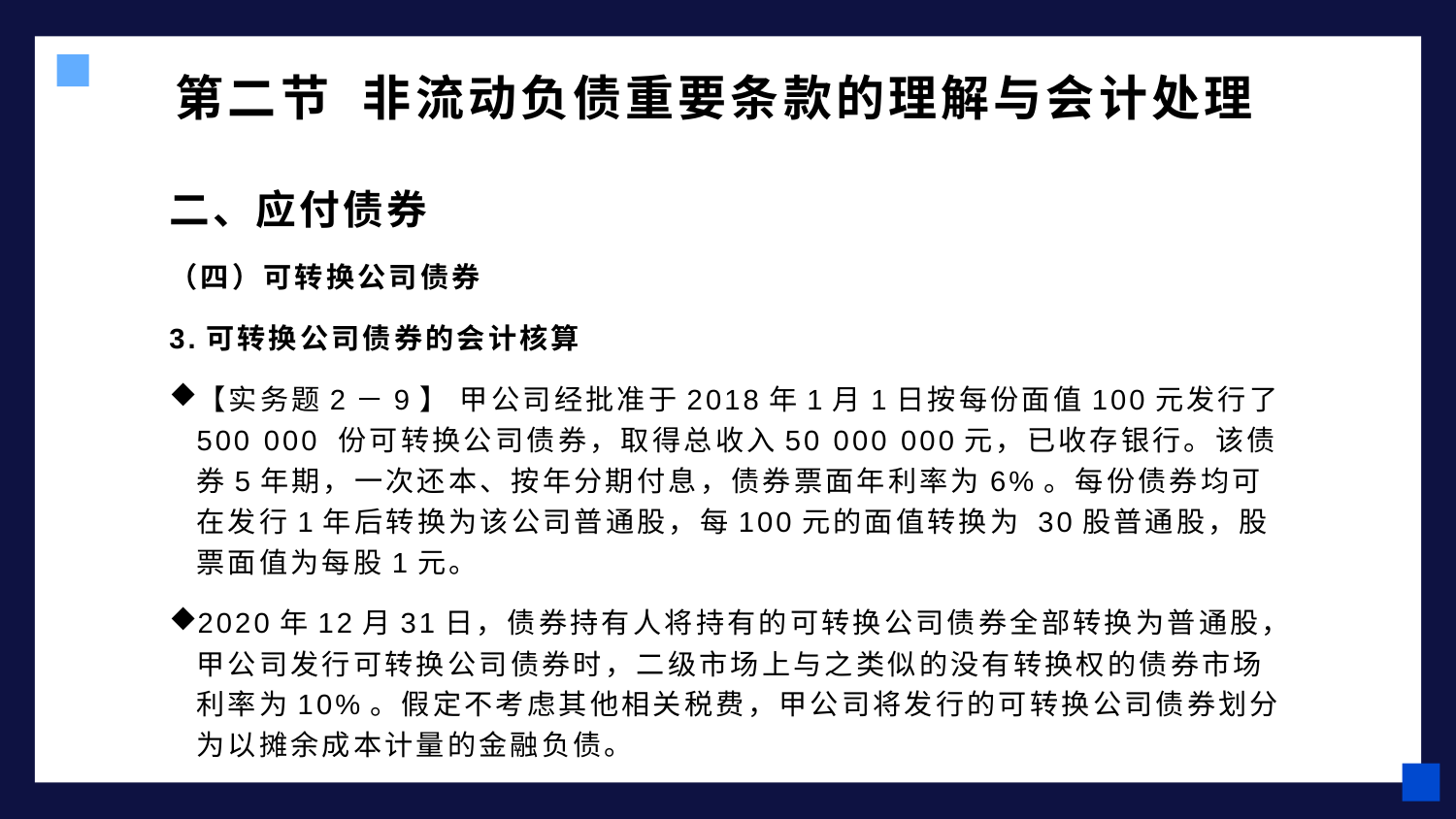

# 第二节  非流动负债重要条款的理解与会计处理
二、应付债券
（四）可转换公司债券
3.可转换公司债券的会计核算
【实务题2－9】 甲公司经批准于2018年1月1日按每份面值100元发行了 500 000 份可转换公司债券，取得总收入50 000 000元，已收存银行。该债券5年期，一次还本、按年分期付息，债券票面年利率为6%。每份债券均可在发行1年后转换为该公司普通股，每100元的面值转换为 30股普通股，股票面值为每股1元。
2020年12月31日，债券持有人将持有的可转换公司债券全部转换为普通股，甲公司发行可转换公司债券时，二级市场上与之类似的没有转换权的债券市场利率为10%。假定不考虑其他相关税费，甲公司将发行的可转换公司债券划分为以摊余成本计量的金融负债。